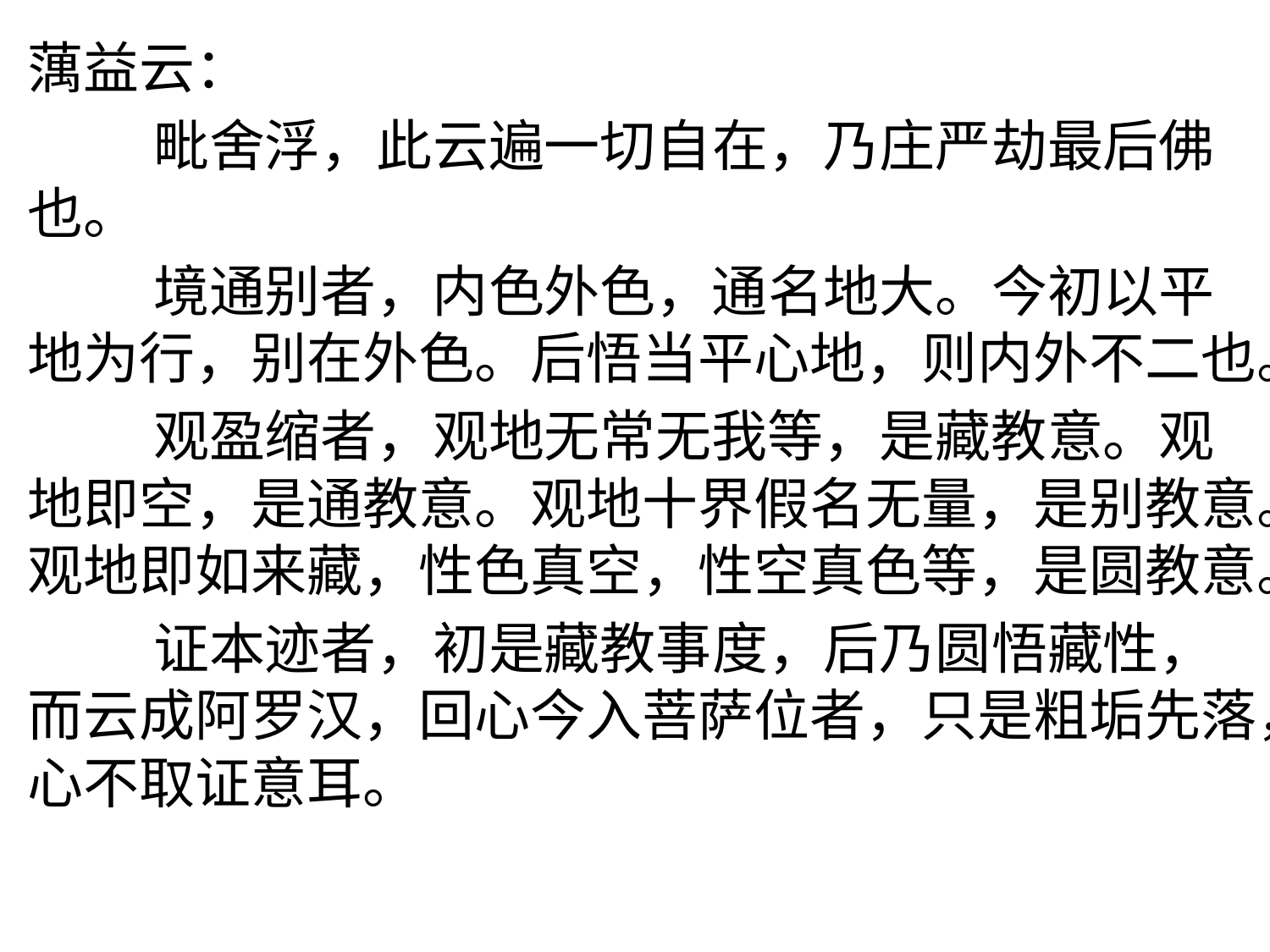

蕅益云：
         毗舍浮，此云遍一切自在，乃庄严劫最后佛也。
         境通别者，内色外色，通名地大。今初以平地为行，别在外色。后悟当平心地，则内外不二也。
         观盈缩者，观地无常无我等，是藏教意。观地即空，是通教意。观地十界假名无量，是别教意。观地即如来藏，性色真空，性空真色等，是圆教意。
         证本迹者，初是藏教事度，后乃圆悟藏性，而云成阿罗汉，回心今入菩萨位者，只是粗垢先落，心不取证意耳。